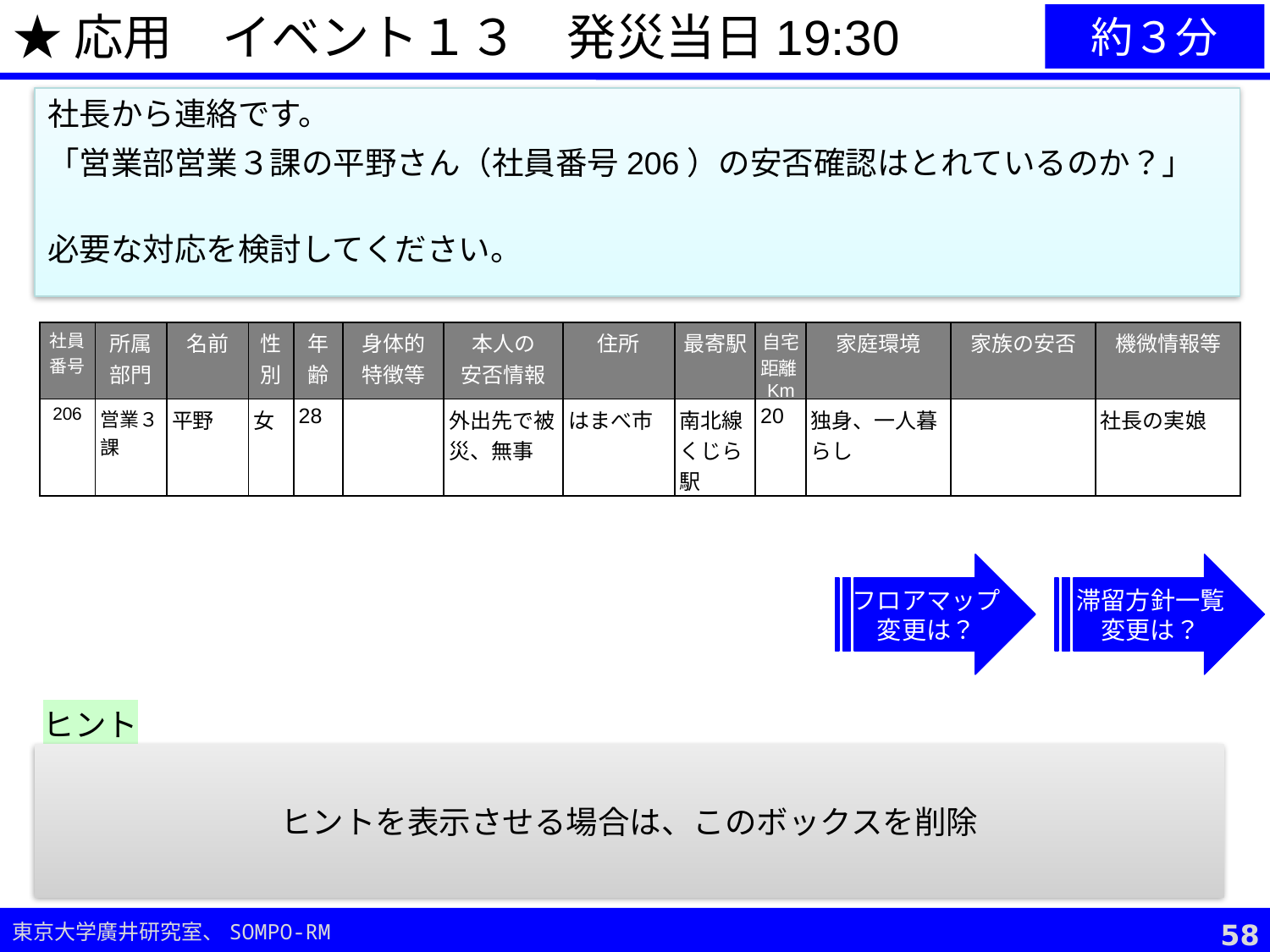

★応用　イベント１３　発災当日19:30
約３分
社長から連絡です。
「営業部営業３課の平野さん（社員番号206）の安否確認はとれているのか？」
必要な対応を検討してください。
| 社員 番号 | 所属部門 | 名前 | 性別 | 年齢 | 身体的 特徴等 | 本人の 安否情報 | 住所 | 最寄駅 | 自宅距離Km | 家庭環境 | 家族の安否 | 機微情報等 |
| --- | --- | --- | --- | --- | --- | --- | --- | --- | --- | --- | --- | --- |
| 206 | 営業３課 | 平野 | 女 | 28 |  | 外出先で被災、無事 | はまべ市 | 南北線くじら駅 | 20 | 独身、一人暮らし |  | 社長の実娘 |
フロアマップ
変更は？
滞留方針一覧
変更は？
ヒント
社長に伝えるべきは、平野さんの安否だけ？
通常の安否確認の報告ルールにのっとった対応は？
ヒントを表示させる場合は、このボックスを削除
58